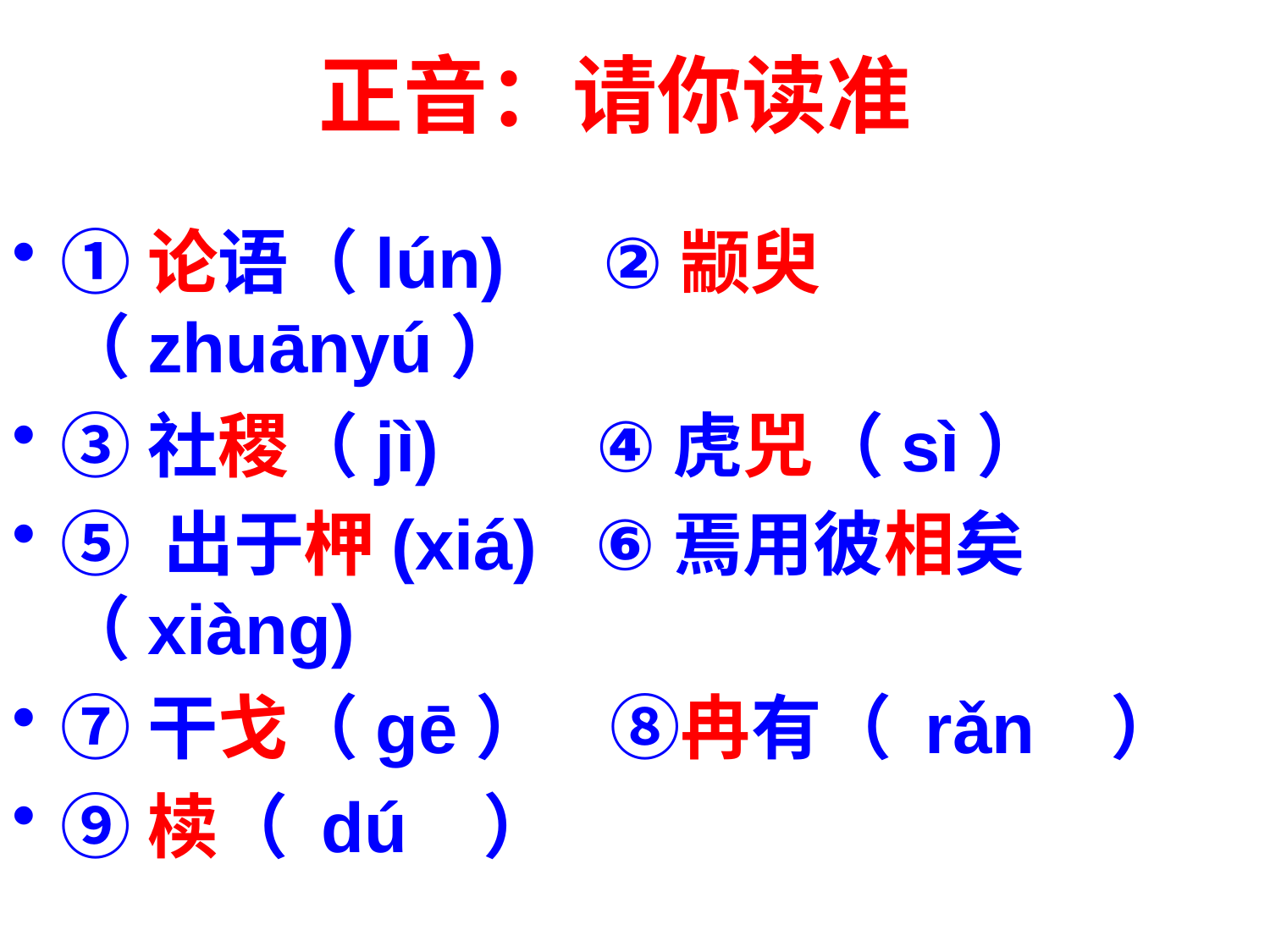

正音：请你读准
①论语（lún)     ②颛臾（zhuānyú）
③社稷（jì)        ④虎兕（sì）
⑤ 出于柙(xiá)   ⑥焉用彼相矣（xiàng)
⑦干戈（gē）     ⑧冉有（ rǎn   ）
⑨椟（ dú   ）